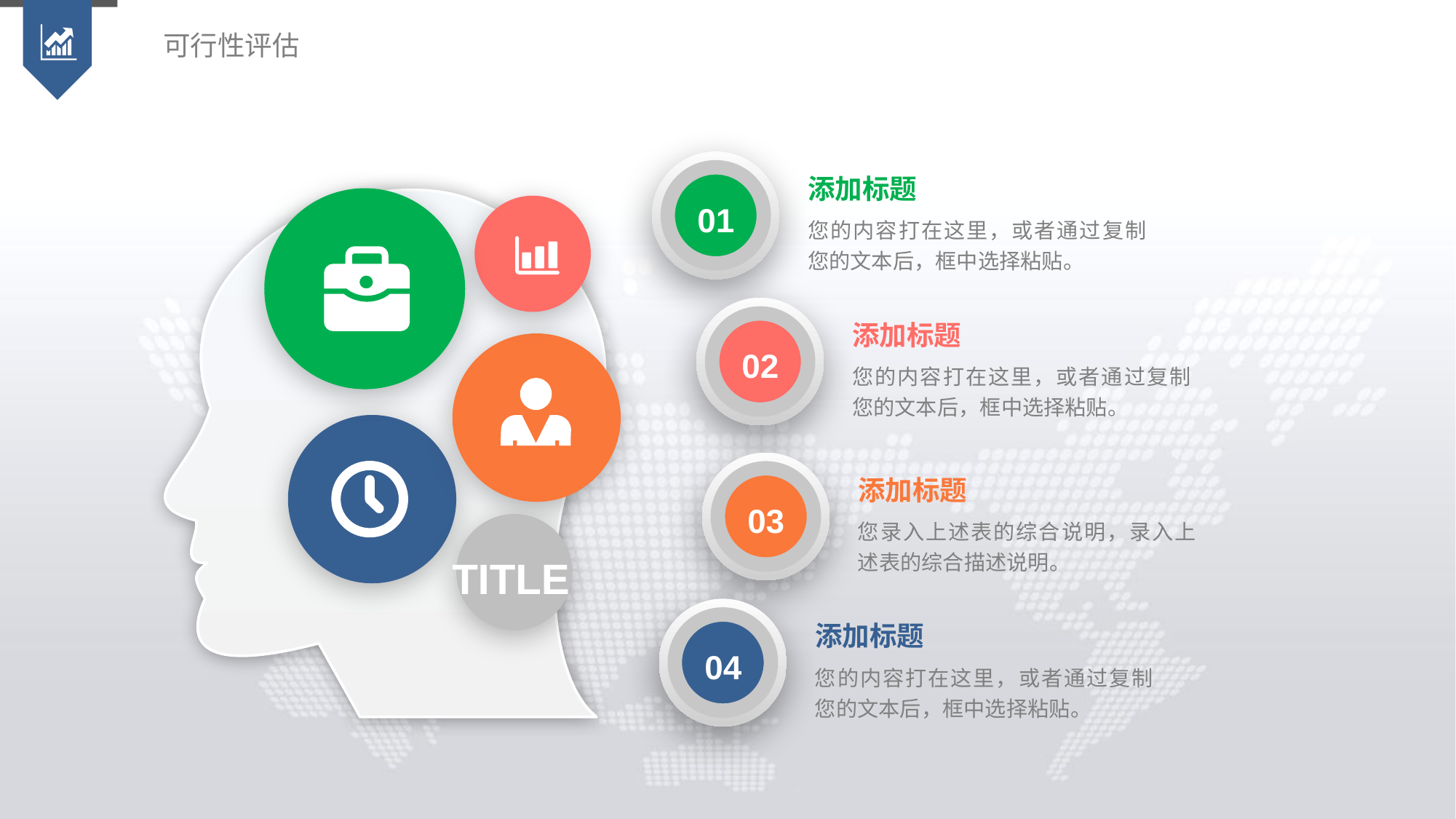

可行性评估

添加标题

01

您的内容打在这里，或者通过复制您的文本后，框中选择粘贴。

添加标题

02
您的内容打在这里，或者通过复制您的文本后，框中选择粘贴。

添加标题
03
您录入上述表的综合说明，录入上述表的综合描述说明。

TITLE

添加标题
04
您的内容打在这里，或者通过复制您的文本后，框中选择粘贴。